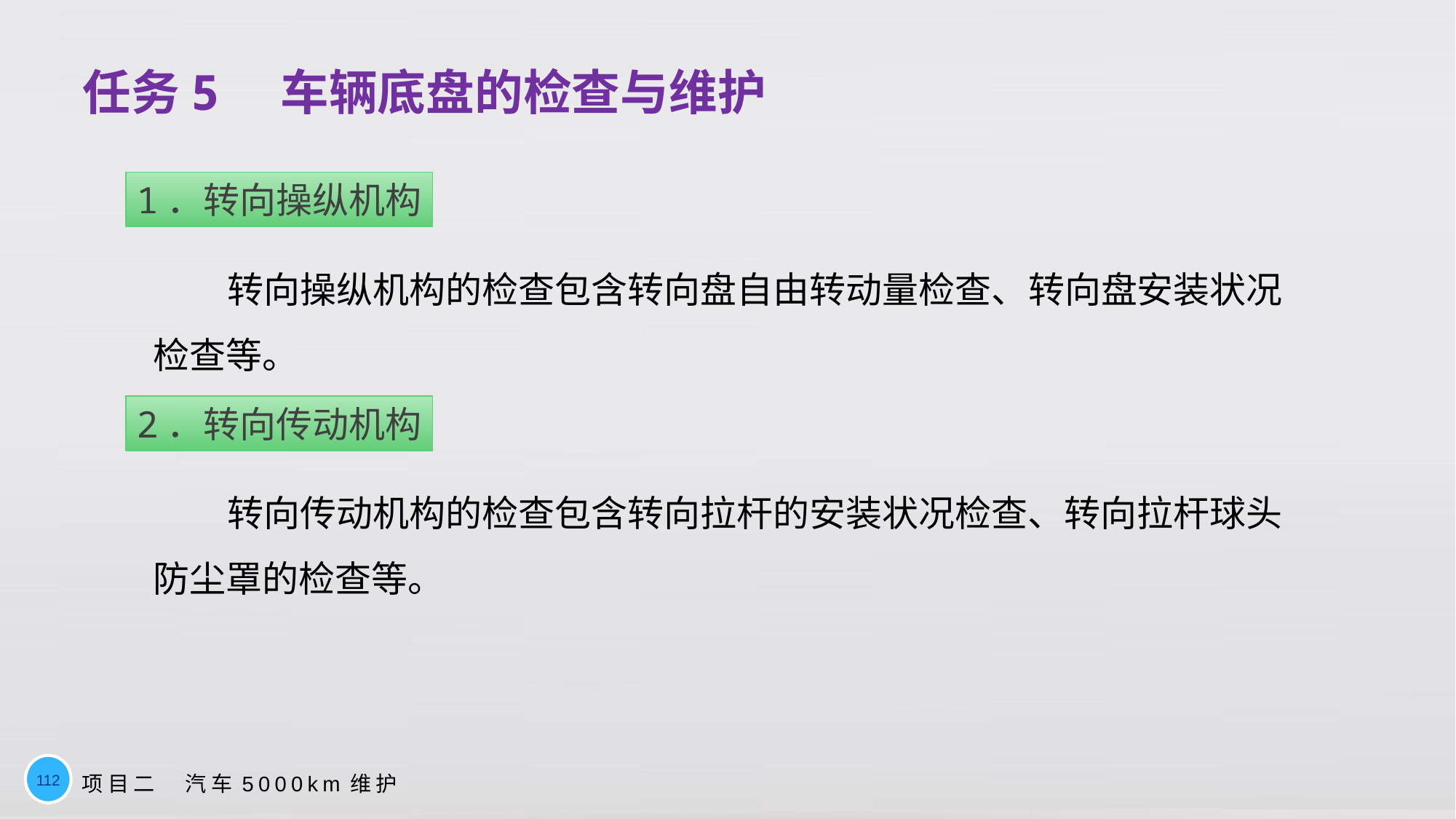

# 任务5　车辆底盘的检查与维护
1．转向操纵机构
转向操纵机构的检查包含转向盘自由转动量检查、转向盘安装状况检查等。
2．转向传动机构
转向传动机构的检查包含转向拉杆的安装状况检查、转向拉杆球头防尘罩的检查等。
112